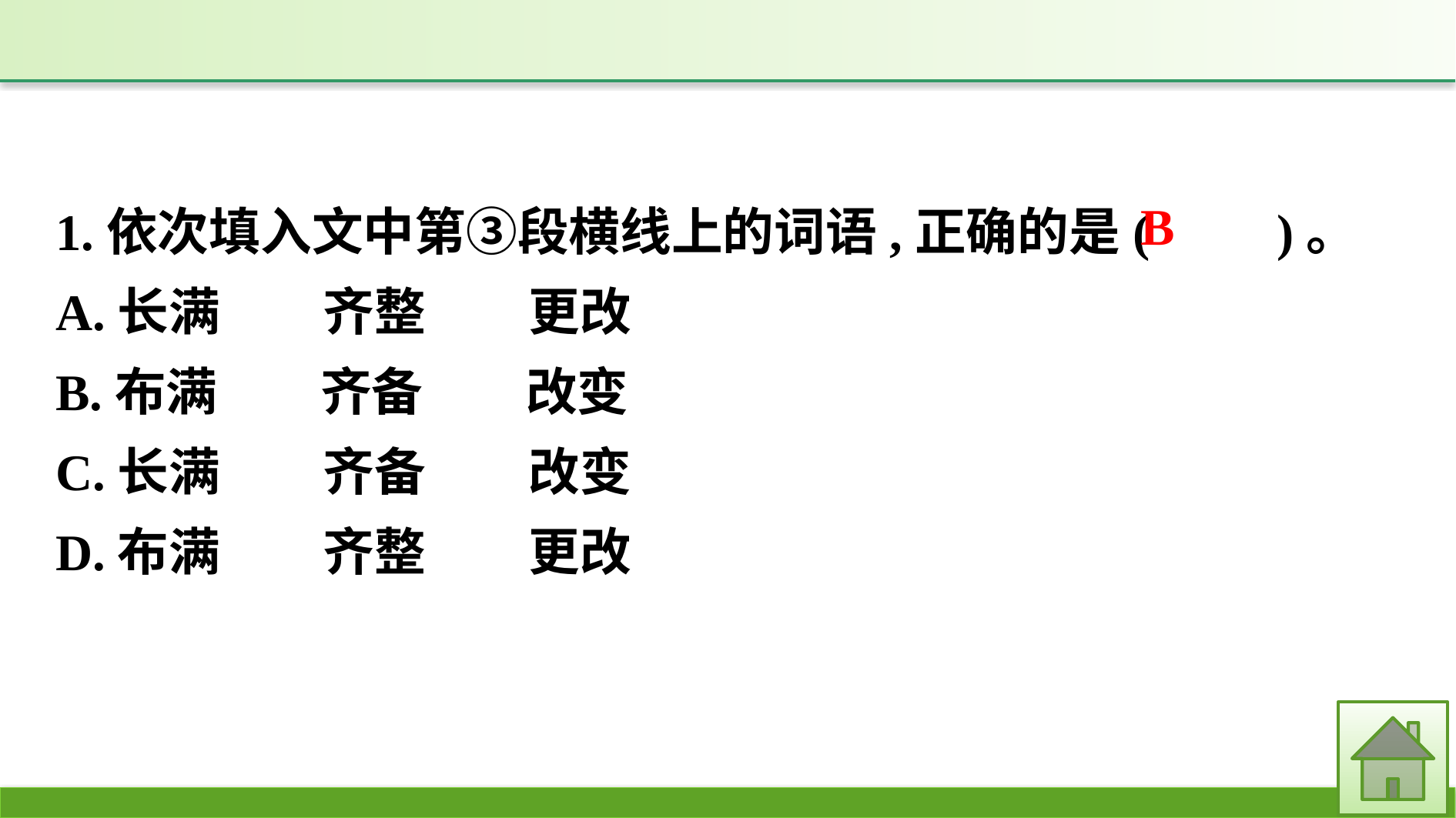

1.依次填入文中第③段横线上的词语,正确的是(　　)。
A.长满　　齐整　　更改
B.布满　　齐备　　改变
C.长满　　齐备　　改变
D.布满　　齐整　　更改
B